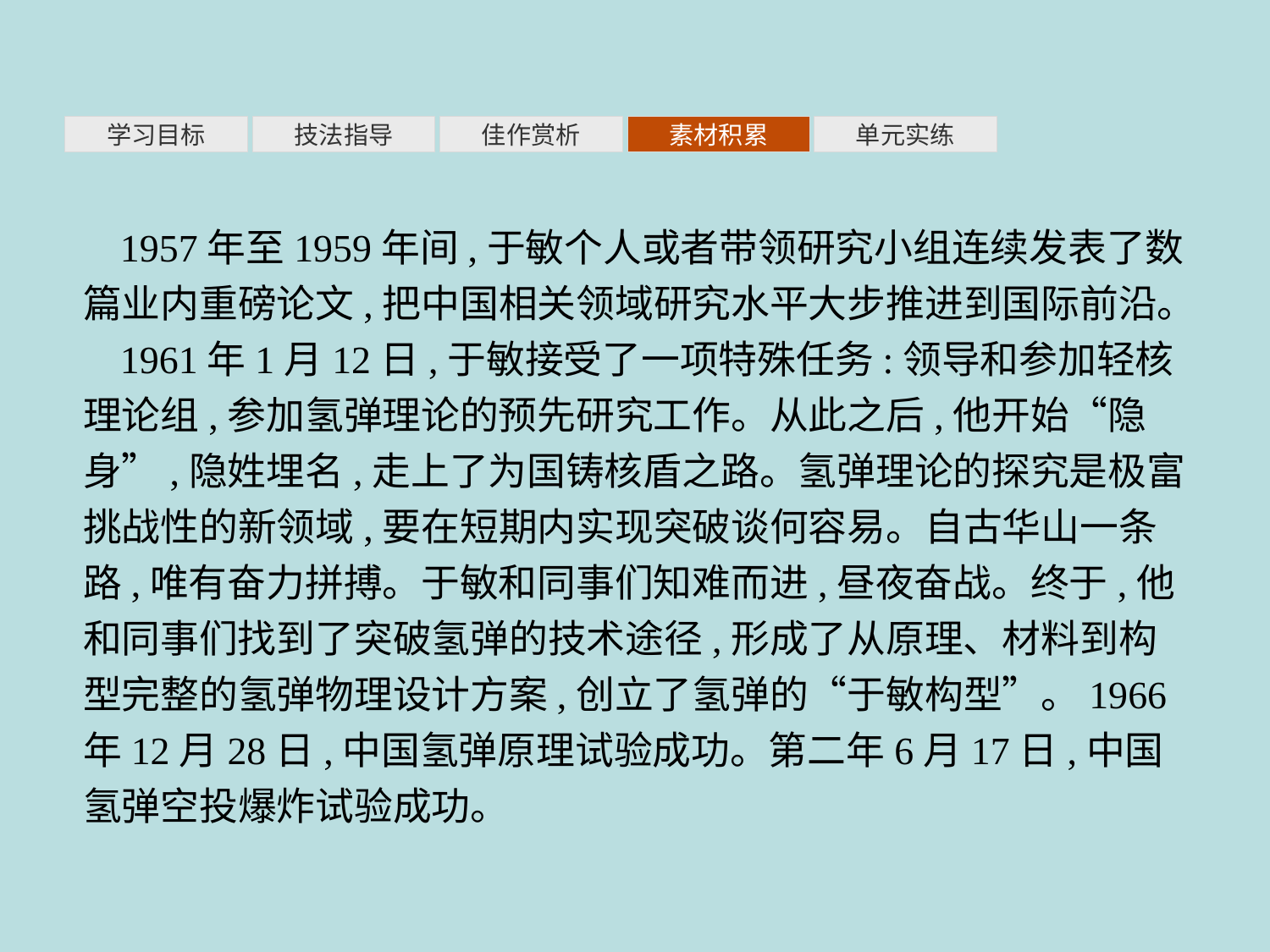

素材积累
学习目标
技法指导
佳作赏析
单元实练
1957年至1959年间,于敏个人或者带领研究小组连续发表了数篇业内重磅论文,把中国相关领域研究水平大步推进到国际前沿。
1961年1月12日,于敏接受了一项特殊任务:领导和参加轻核理论组,参加氢弹理论的预先研究工作。从此之后,他开始“隐身”,隐姓埋名,走上了为国铸核盾之路。氢弹理论的探究是极富挑战性的新领域,要在短期内实现突破谈何容易。自古华山一条路,唯有奋力拼搏。于敏和同事们知难而进,昼夜奋战。终于,他和同事们找到了突破氢弹的技术途径,形成了从原理、材料到构型完整的氢弹物理设计方案,创立了氢弹的“于敏构型”。1966年12月28日,中国氢弹原理试验成功。第二年6月17日,中国氢弹空投爆炸试验成功。